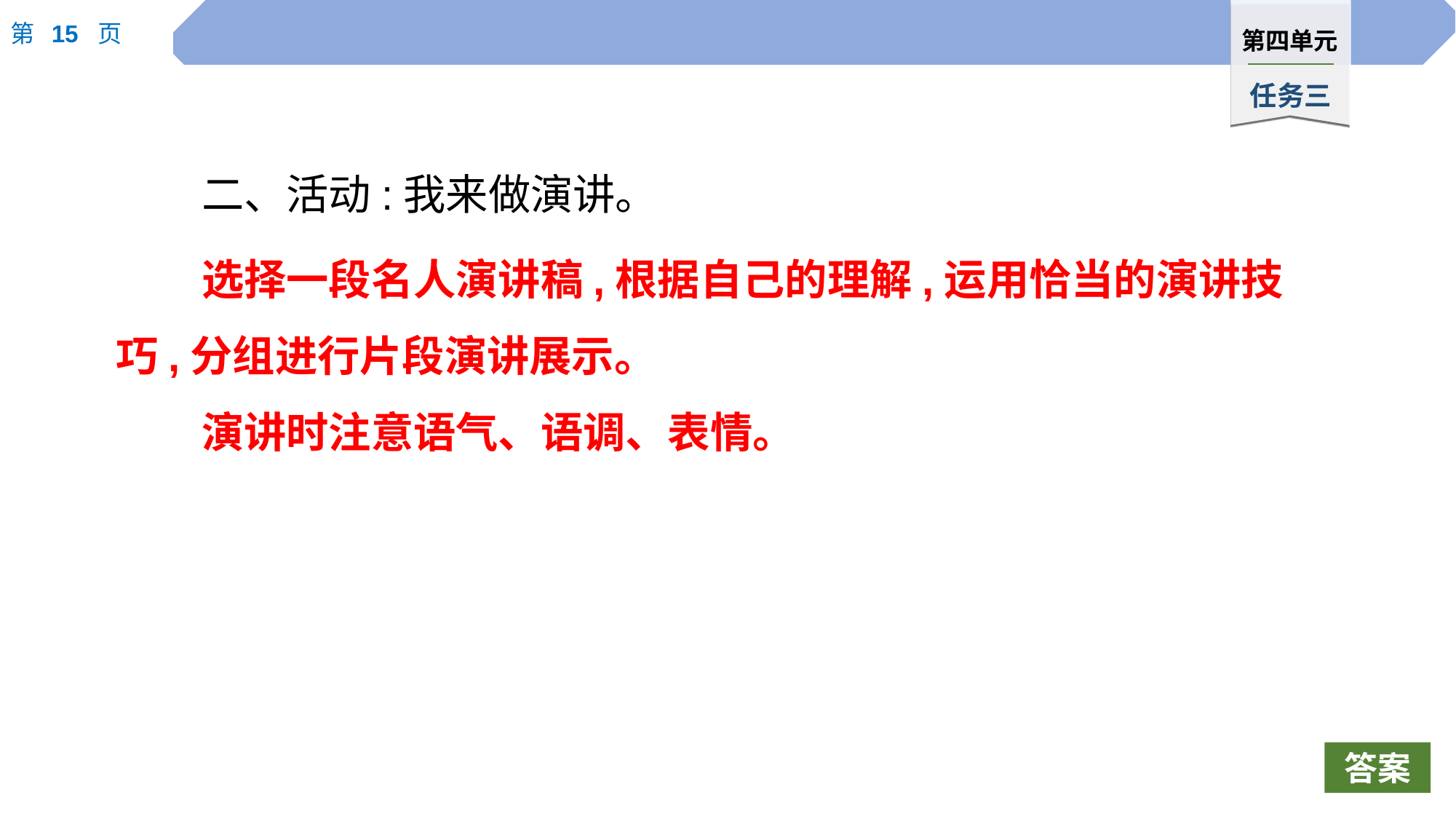

二、活动:我来做演讲。
选择一段名人演讲稿,根据自己的理解,运用恰当的演讲技巧,分组进行片段演讲展示。
演讲时注意语气、语调、表情。

答案